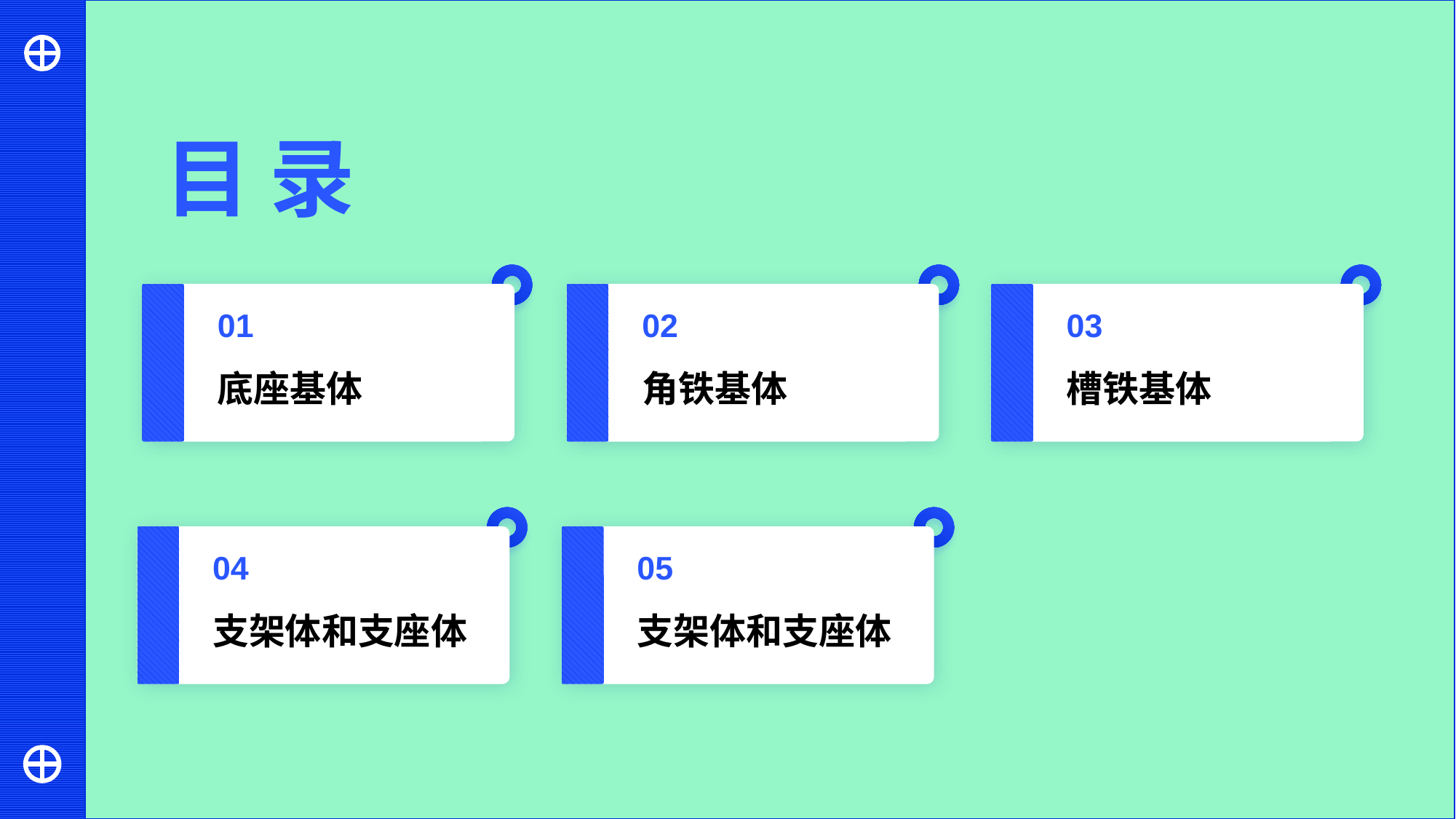

目 录

01
02
03
底座基体
角铁基体
槽铁基体

04
05
支架体和支座体
支架体和支座体